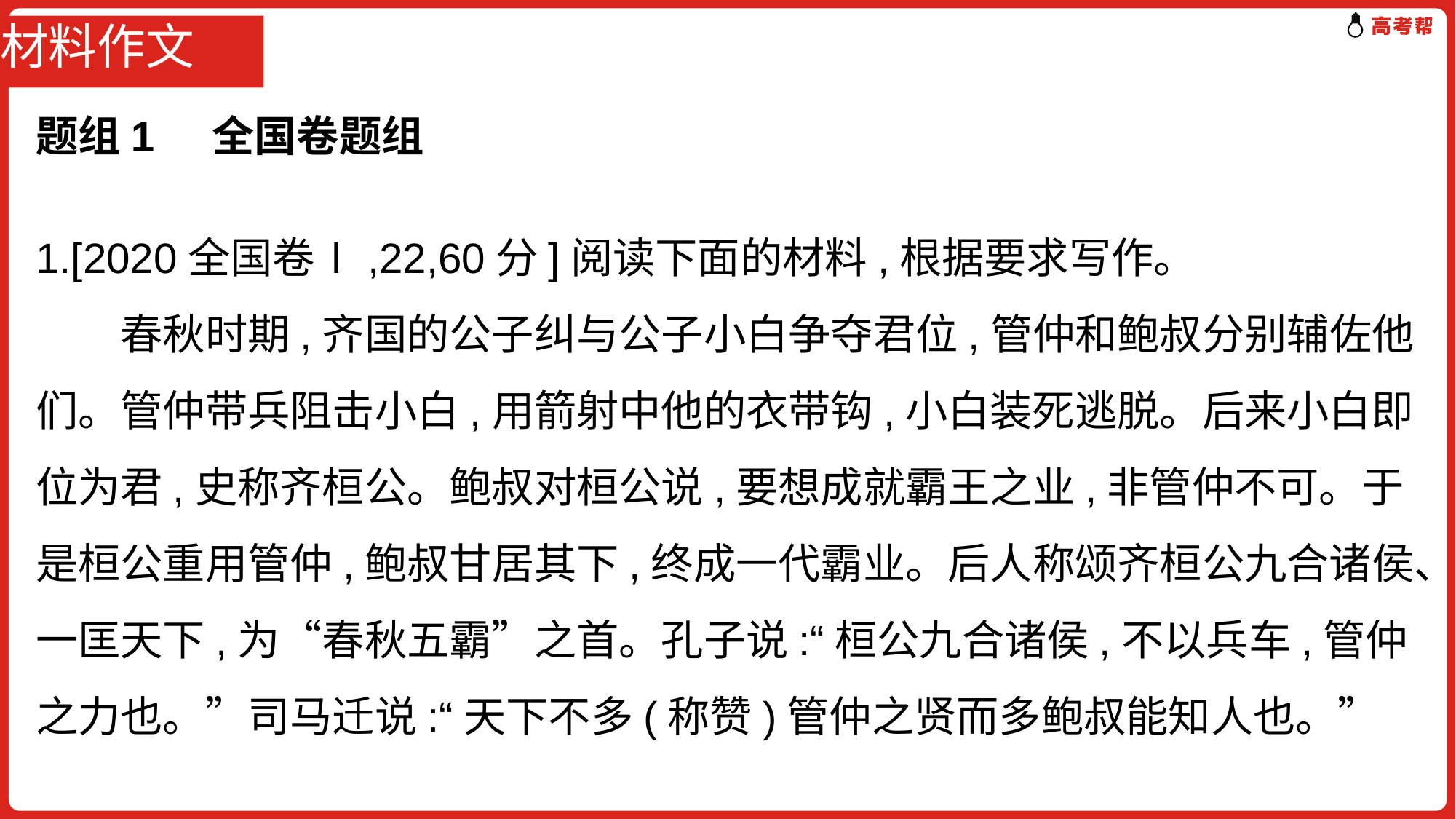

# 材料作文
题组1    全国卷题组
1.[2020全国卷Ⅰ,22,60分]阅读下面的材料,根据要求写作。
　　春秋时期,齐国的公子纠与公子小白争夺君位,管仲和鲍叔分别辅佐他们。管仲带兵阻击小白,用箭射中他的衣带钩,小白装死逃脱。后来小白即位为君,史称齐桓公。鲍叔对桓公说,要想成就霸王之业,非管仲不可。于是桓公重用管仲,鲍叔甘居其下,终成一代霸业。后人称颂齐桓公九合诸侯、一匡天下,为“春秋五霸”之首。孔子说:“桓公九合诸侯,不以兵车,管仲之力也。”司马迁说:“天下不多(称赞)管仲之贤而多鲍叔能知人也。”